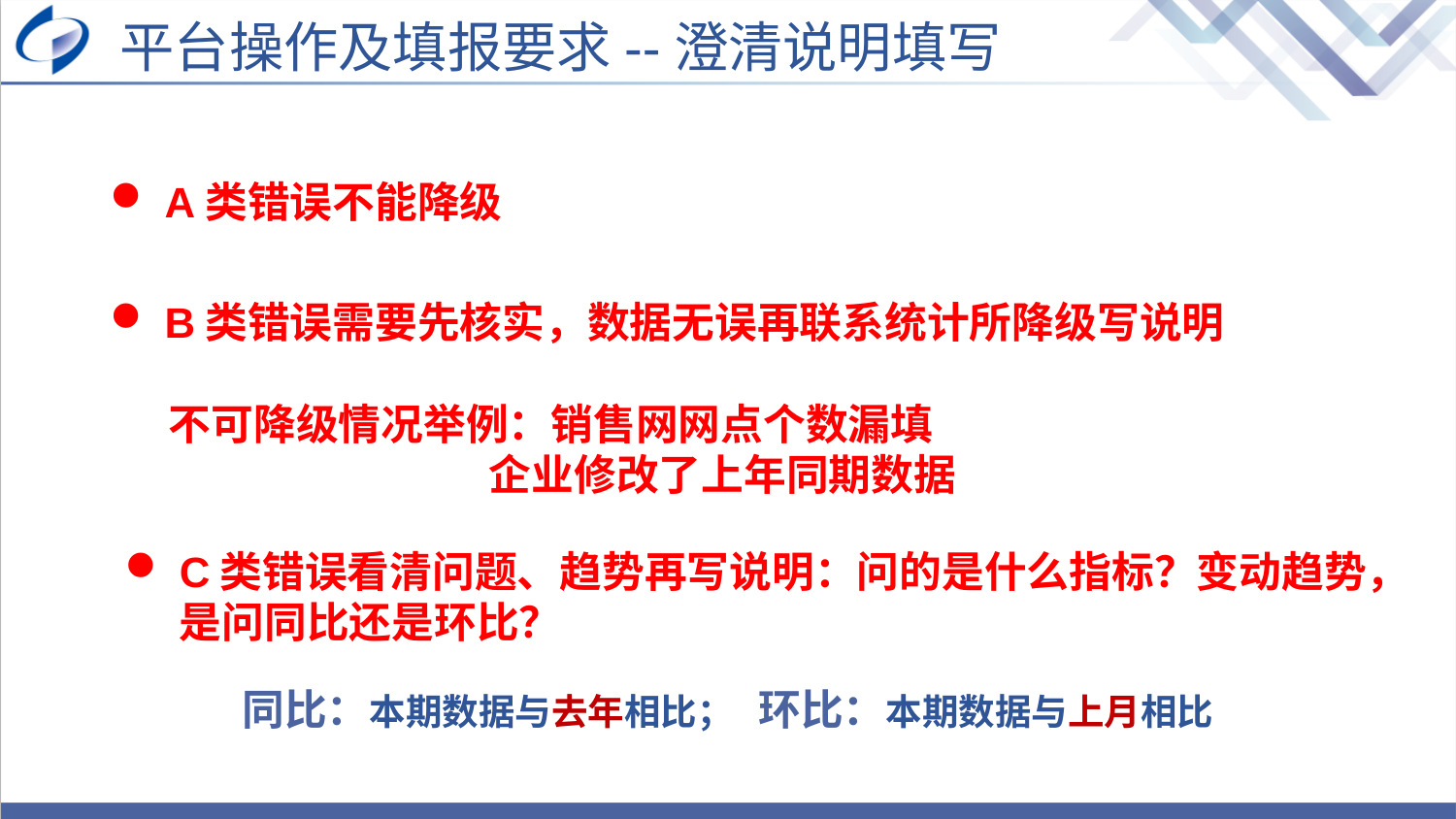

平台操作及填报要求--澄清说明填写
A类错误不能降级
B类错误需要先核实，数据无误再联系统计所降级写说明

     不可降级情况举例：销售网网点个数漏填
                                      企业修改了上年同期数据

C类错误看清问题、趋势再写说明：问的是什么指标？变动趋势，是问同比还是环比？
同比：本期数据与去年相比；   环比：本期数据与上月相比